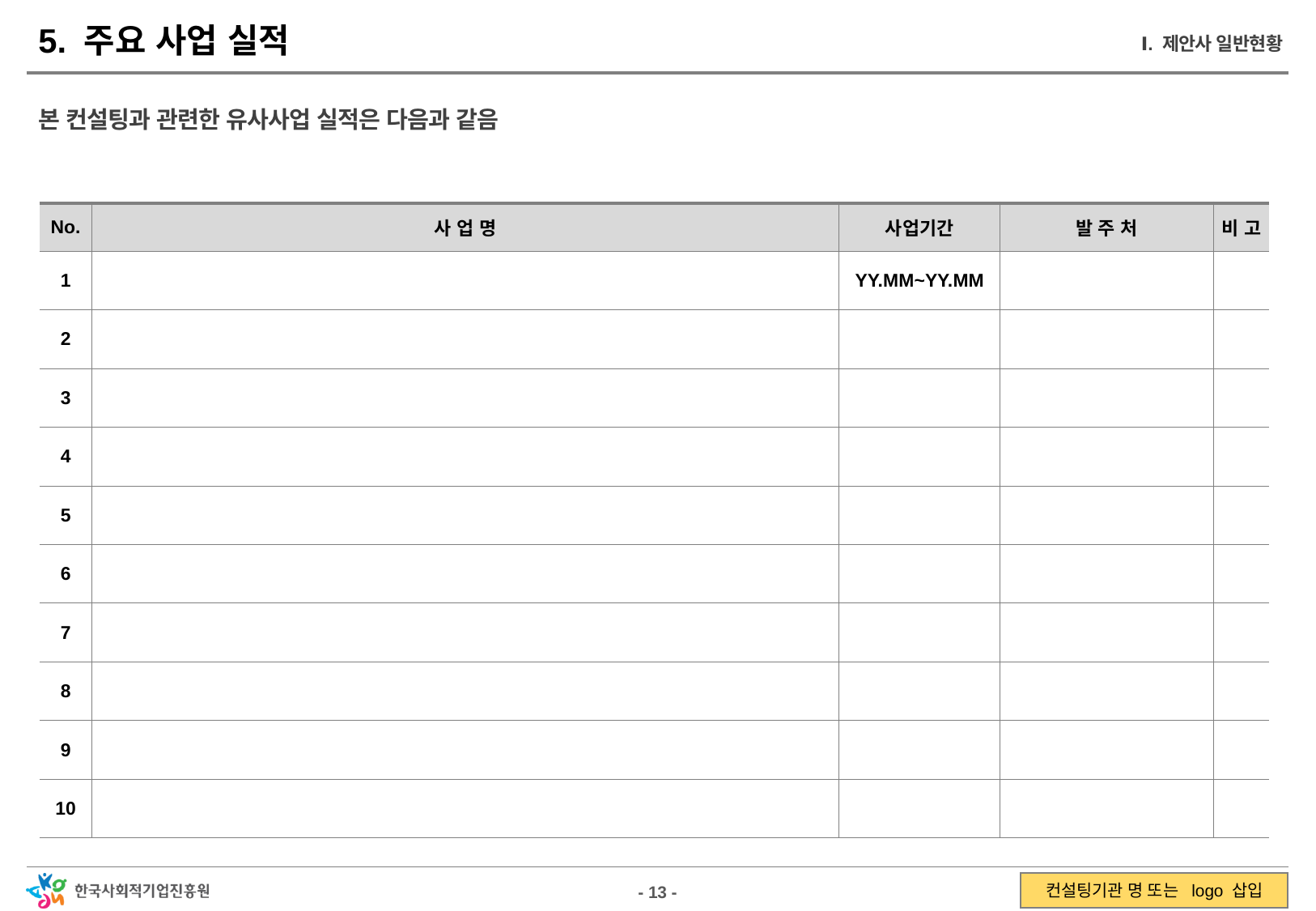

5. 주요 사업 실적
Ⅰ. 제안사 일반현황
본 컨설팅과 관련한 유사사업 실적은 다음과 같음
| No. | 사 업 명 | 사업기간 | 발 주 처 | 비 고 |
| --- | --- | --- | --- | --- |
| 1 |  | YY.MM~YY.MM |  |  |
| 2 |  |  |  |  |
| 3 |  |  |  |  |
| 4 |  |  |  |  |
| 5 |  |  |  |  |
| 6 |  |  |  |  |
| 7 |  |  |  |  |
| 8 |  |  |  |  |
| 9 |  |  |  |  |
| 10 |  |  |  |  |